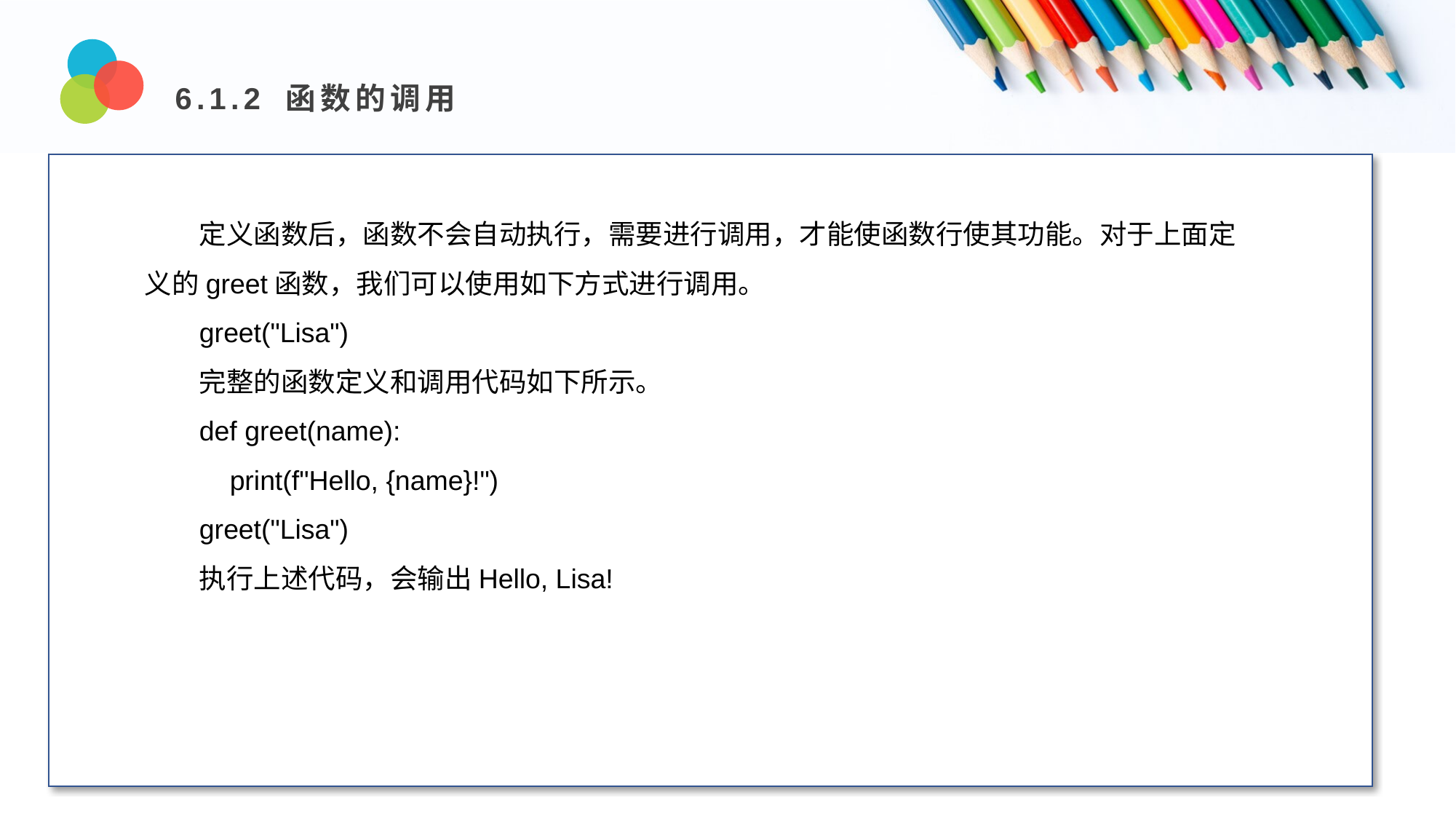

6.1.2 函数的调用
Design and Production
定义函数后，函数不会自动执行，需要进行调用，才能使函数行使其功能。对于上面定义的greet函数，我们可以使用如下方式进行调用。
greet("Lisa")
完整的函数定义和调用代码如下所示。
def greet(name):
    print(f"Hello, {name}!")
greet("Lisa")
执行上述代码，会输出Hello, Lisa!